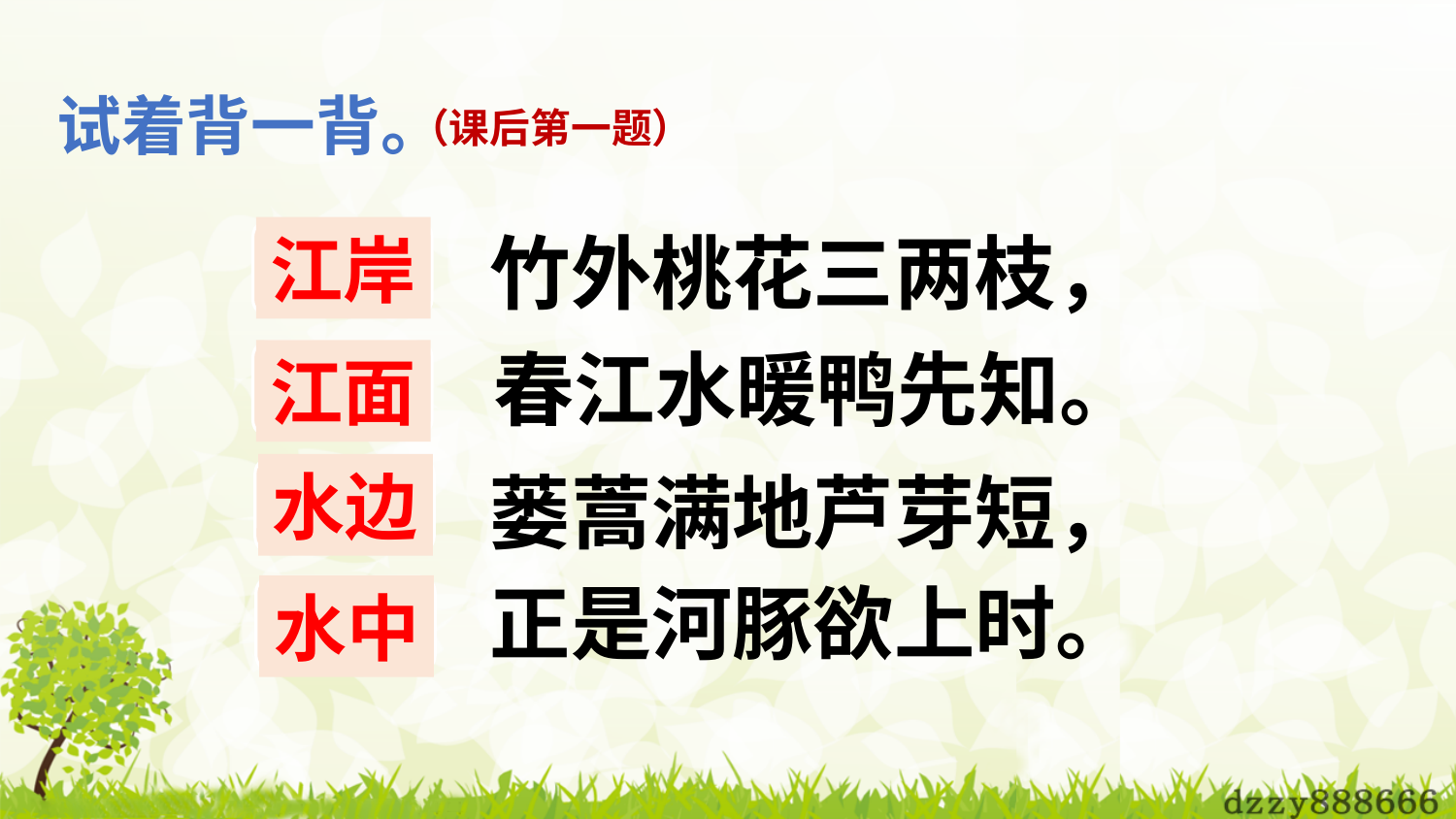

试着背一背。
（课后第一题）
竹外桃花三两枝，
江岸

春江水暖鸭先知。
江面

水边

蒌蒿满地芦芽短，
正是河豚欲上时。
水中